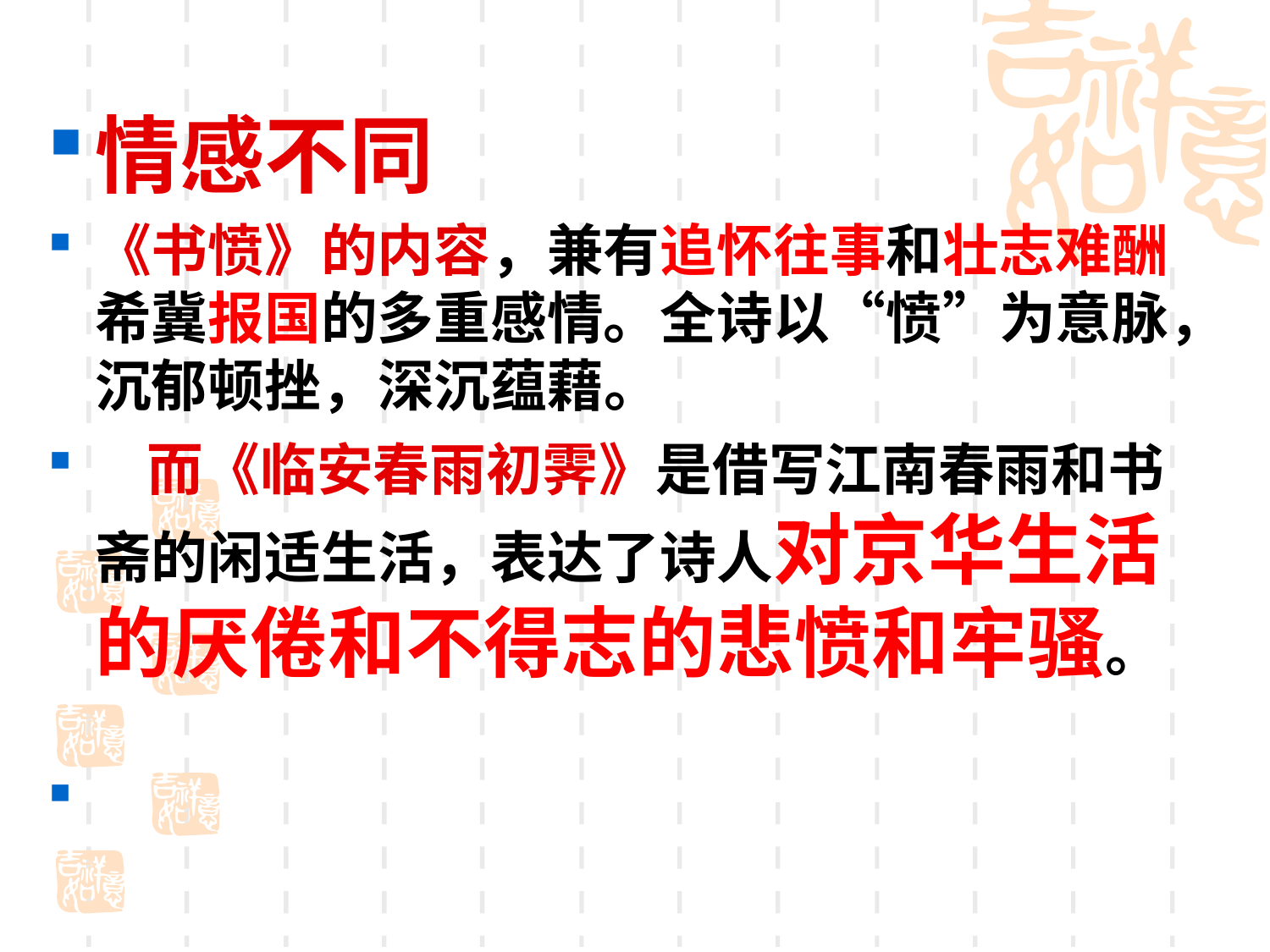

情感不同
《书愤》的内容，兼有追怀往事和壮志难酬希冀报国的多重感情。全诗以“愤”为意脉，沉郁顿挫，深沉蕴藉。
   而《临安春雨初霁》是借写江南春雨和书斋的闲适生活，表达了诗人对京华生活的厌倦和不得志的悲愤和牢骚。